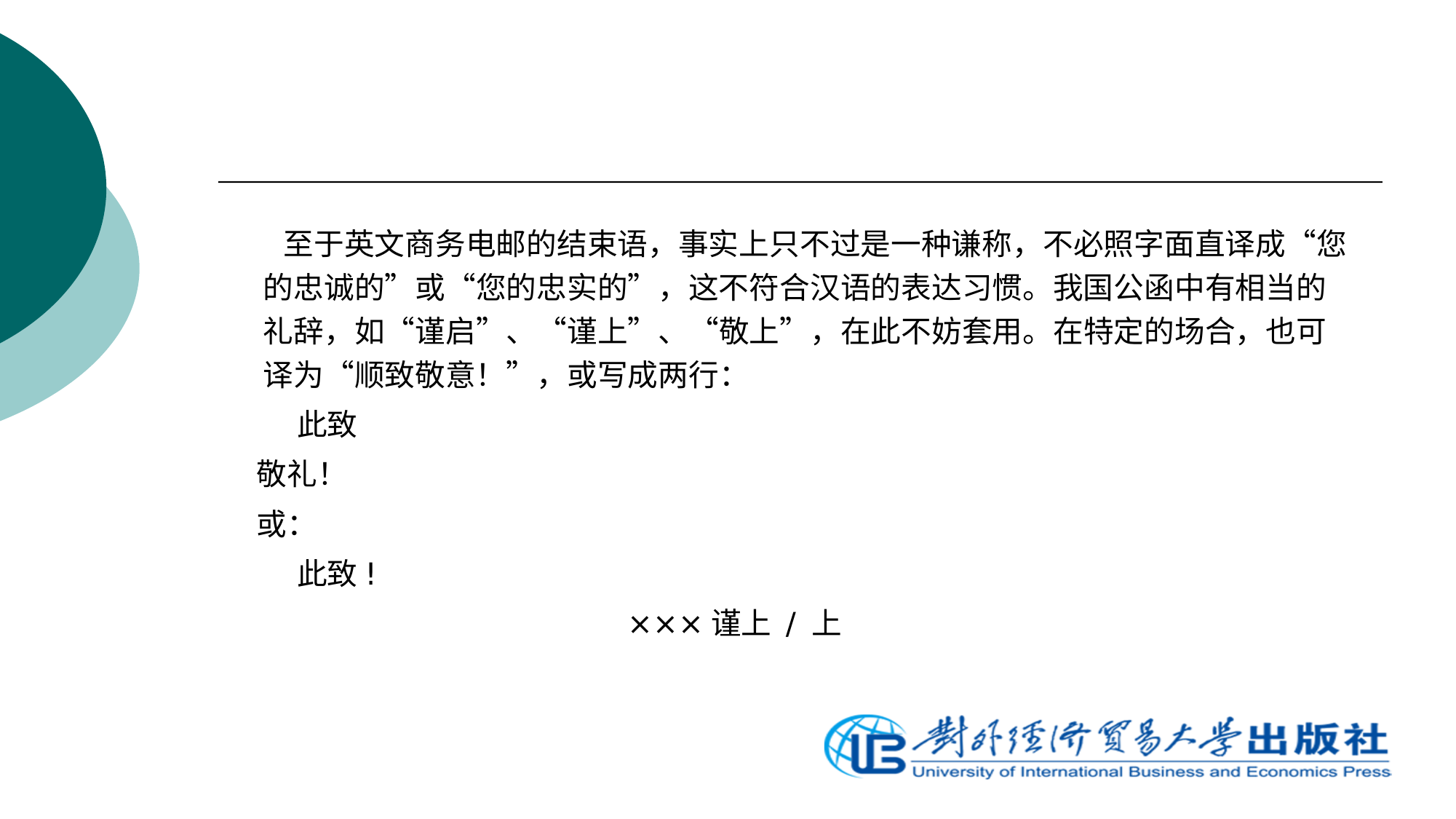

至于英文商务电邮的结束语，事实上只不过是一种谦称，不必照字面直译成“您的忠诚的”或“您的忠实的”，这不符合汉语的表达习惯。我国公函中有相当的礼辞，如“谨启”、“谨上”、“敬上”，在此不妨套用。在特定的场合，也可译为“顺致敬意！”，或写成两行：
          此致
    敬礼！
    或：
          此致!
                                          ×××谨上 / 上